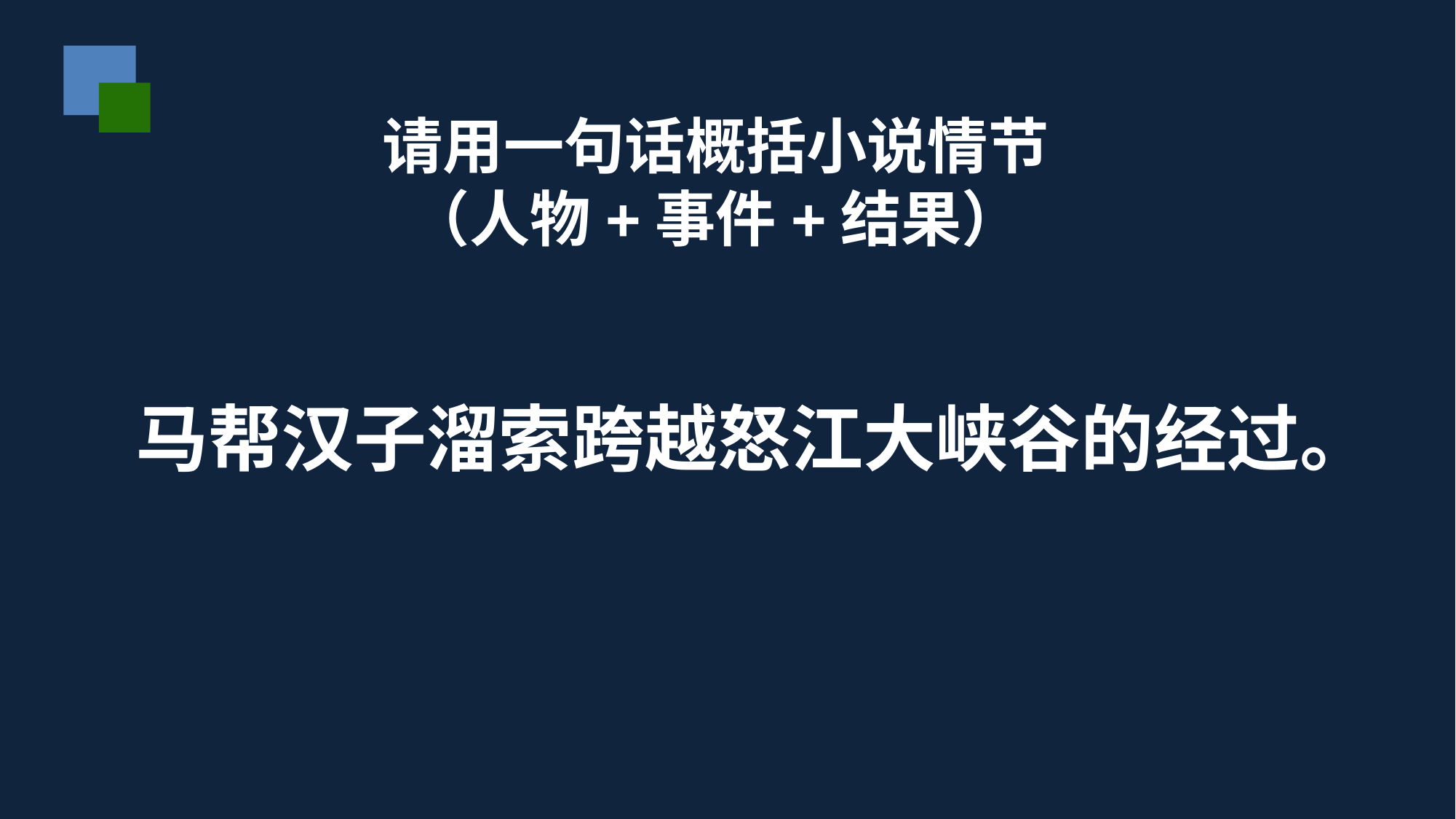

请用一句话概括小说情节
（人物+事件+结果）
马帮汉子溜索跨越怒江大峡谷的经过。